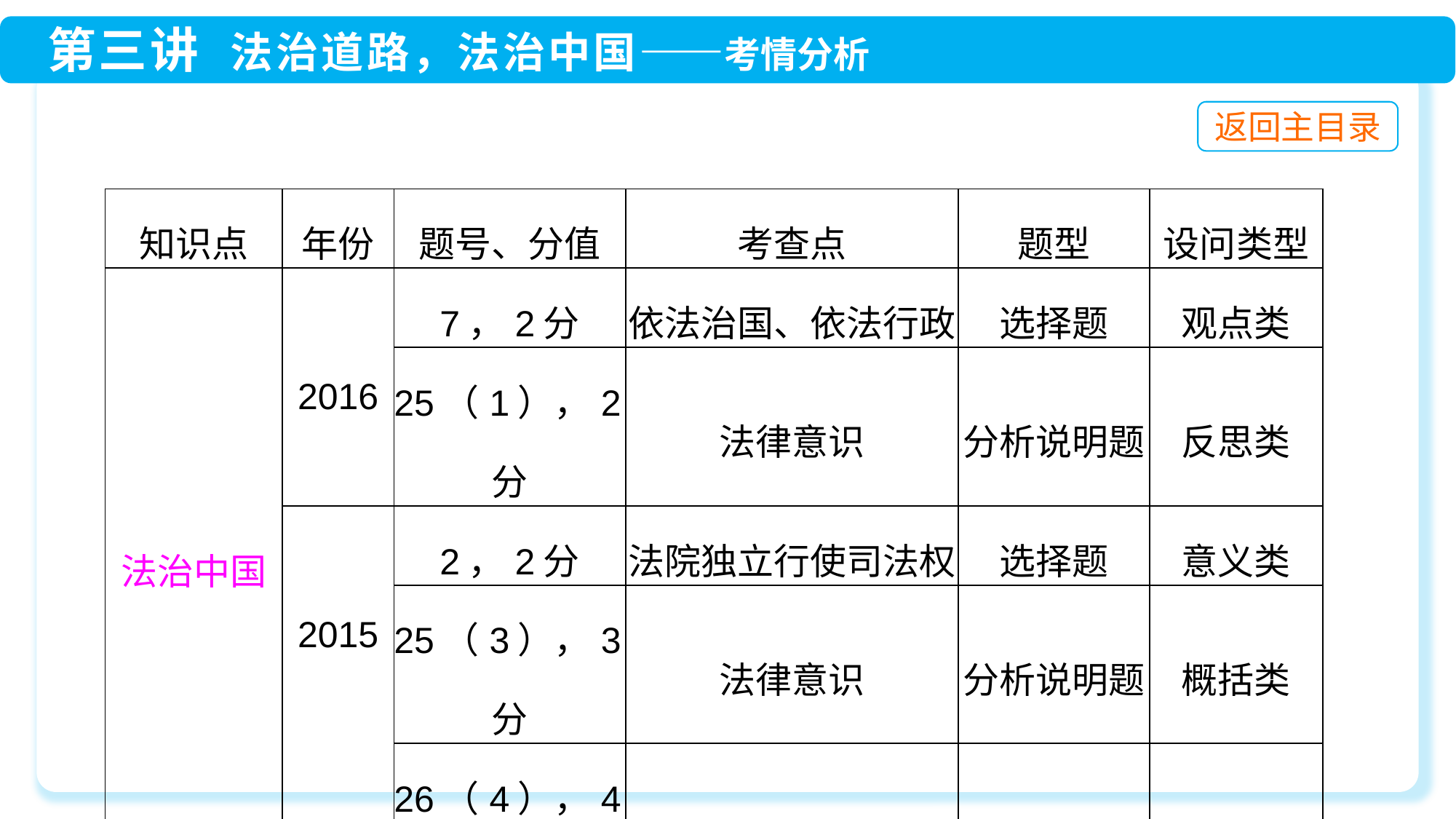

| 知识点 | 年份 | 题号、分值 | 考查点 | 题型 | 设问类型 |
| --- | --- | --- | --- | --- | --- |
| 法治中国 | 2016 | 7，2分 | 依法治国、依法行政 | 选择题 | 观点类 |
|  |  | 25（1），2分 | 法律意识 | 分析说明题 | 反思类 |
|  | 2015 | 2，2分 | 法院独立行使司法权 | 选择题 | 意义类 |
|  |  | 25（3），3分 | 法律意识 | 分析说明题 | 概括类 |
|  |  | 26（4），4分 | 法律意识 | 分析说明题 | 观点类 |
| 新型民主 | 2021 | 7，2分 | 民主权利 | 选择题 | 认识类 |
|  | 2020 | 5，2分 | 民主的内涵 | 选择题 | 认识类 |